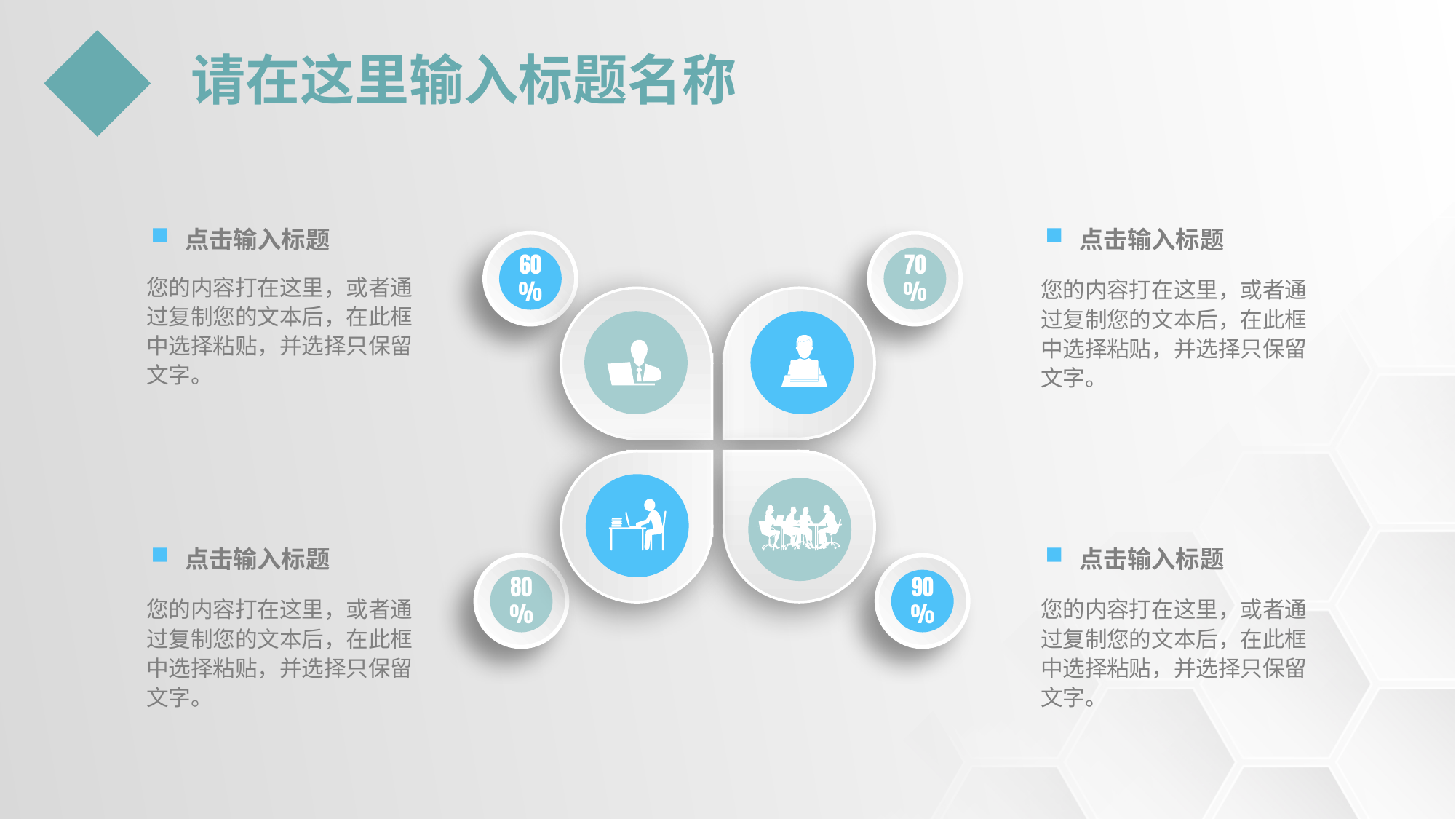

请在这里输入标题名称

点击输入标题
点击输入标题

60%

70%
您的内容打在这里，或者通过复制您的文本后，在此框中选择粘贴，并选择只保留文字。
您的内容打在这里，或者通过复制您的文本后，在此框中选择粘贴，并选择只保留文字。

点击输入标题
点击输入标题

80%

90%
您的内容打在这里，或者通过复制您的文本后，在此框中选择粘贴，并选择只保留文字。
您的内容打在这里，或者通过复制您的文本后，在此框中选择粘贴，并选择只保留文字。